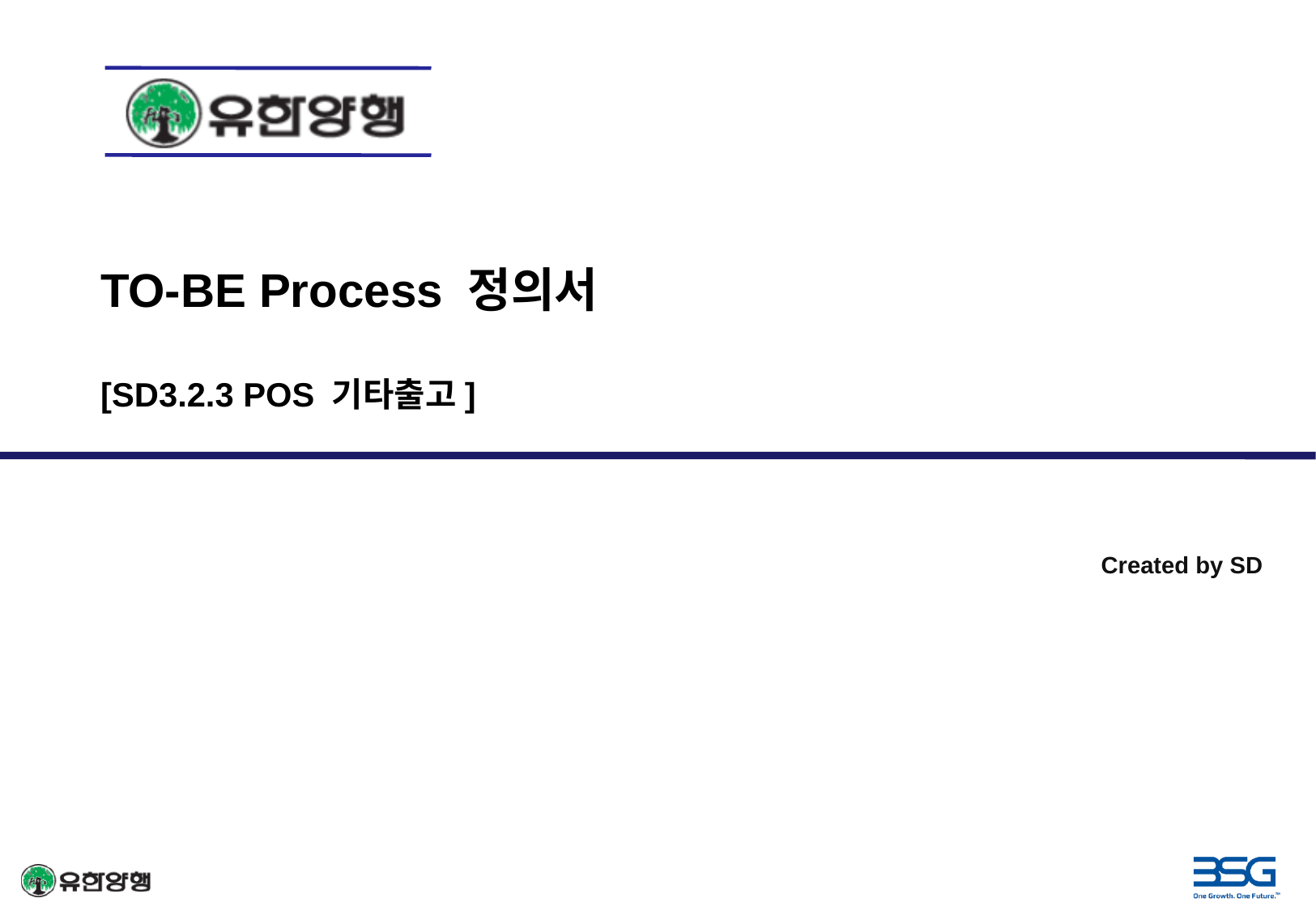

TO-BE Process 정의서
[SD3.2.3 POS 기타출고]
Created by SD